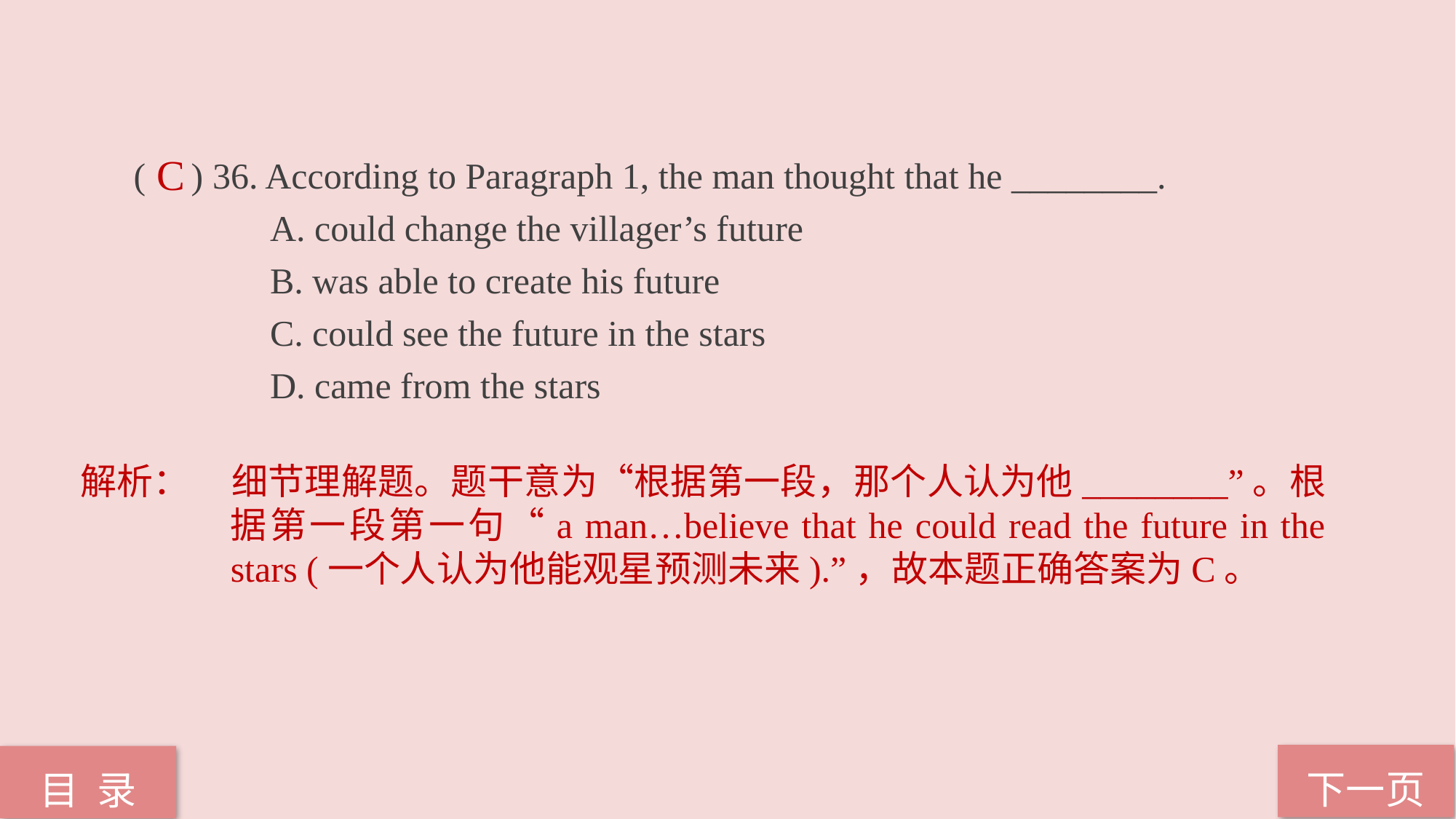

(     ) 36. According to Paragraph 1, the man thought that he ________.
               A. could change the villager’s future
               B. was able to create his future
               C. could see the future in the stars
               D. came from the stars
C
解析：	细节理解题。题干意为“根据第一段，那个人认为他________”。根据第一段第一句“a man…believe that he could read the future in the stars (一个人认为他能观星预测未来).”，故本题正确答案为C。